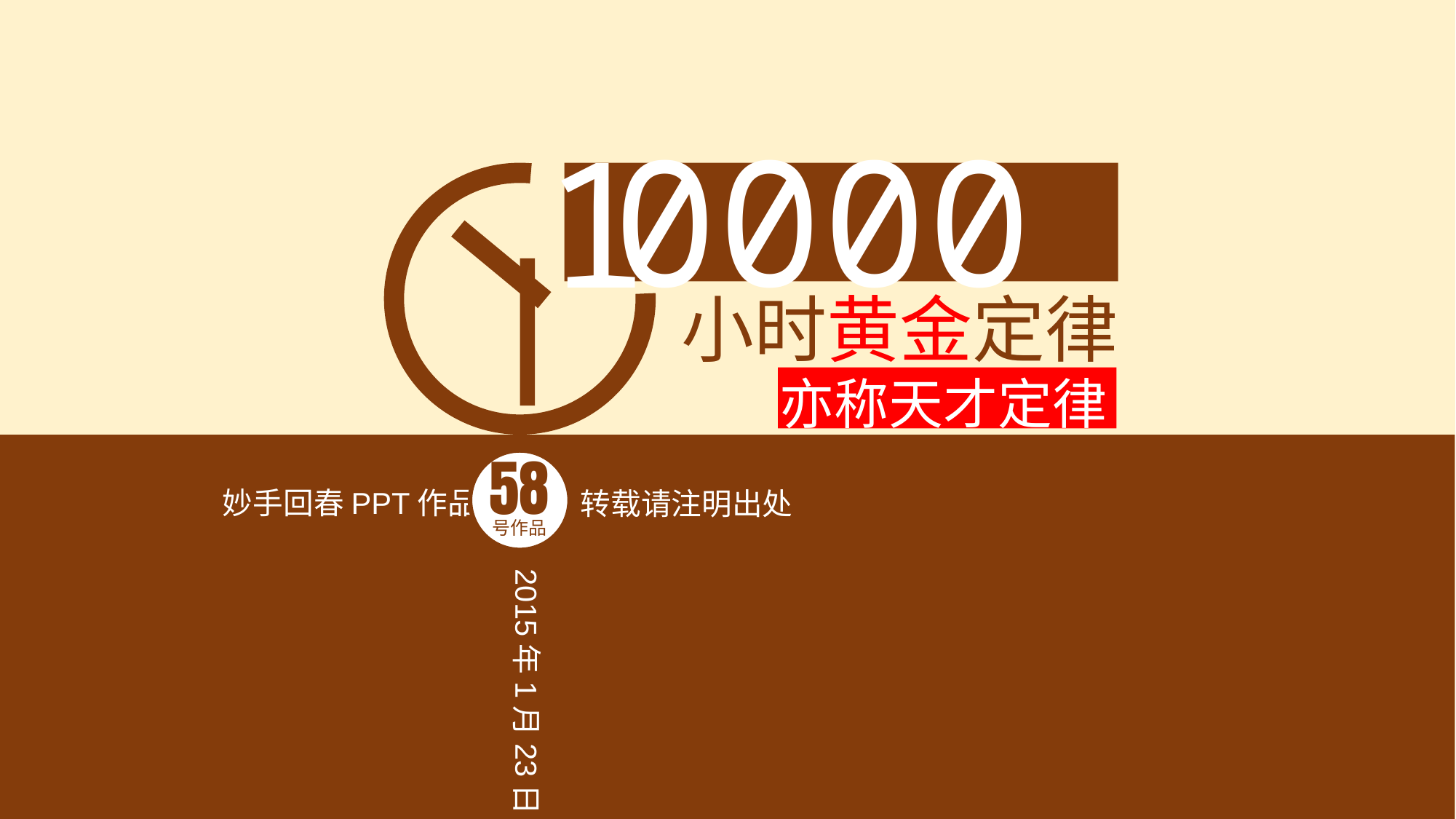

0000
1

小时黄金定律

亦称天才定律

58

妙手回春PPT作品
转载请注明出处
号作品
2015年1月23日